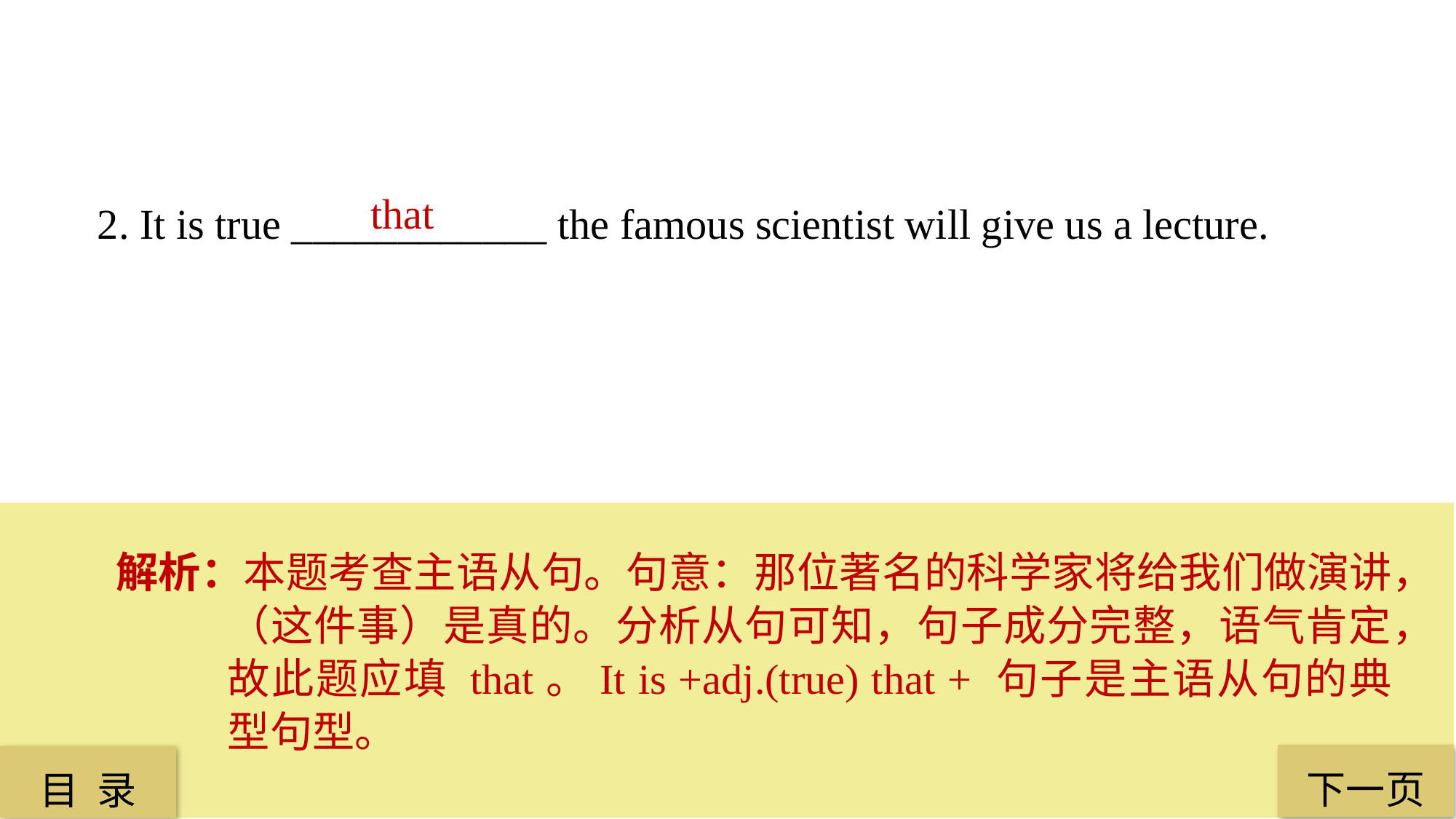

that
2. It is true ____________ the famous scientist will give us a lecture.
解析：本题考查主语从句。句意：那位著名的科学家将给我们做演讲，（这件事）是真的。分析从句可知，句子成分完整，语气肯定，故此题应填 that。It is +adj.(true) that + 句子是主语从句的典型句型。